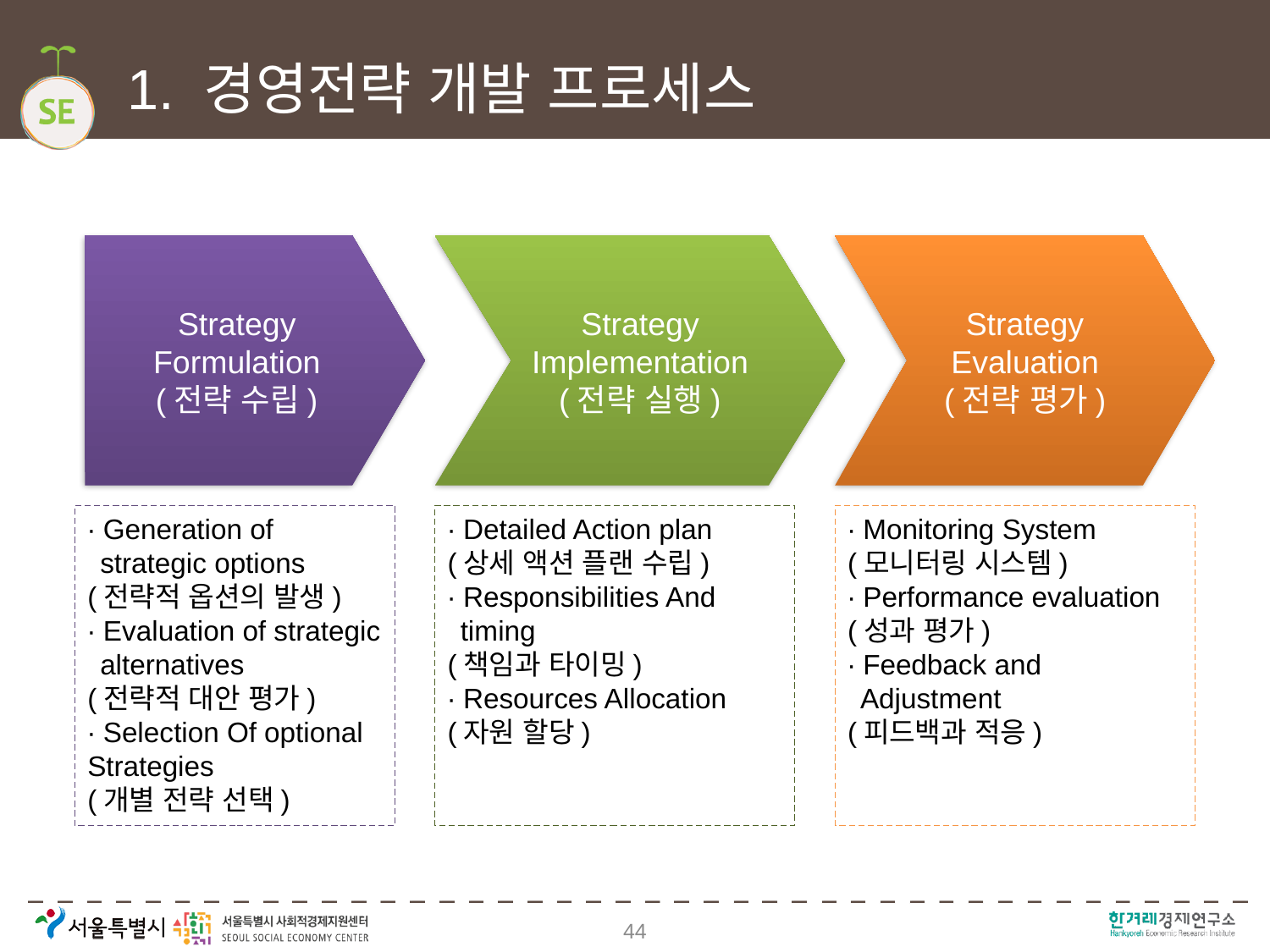

# 1. 경영전략 개발 프로세스
Strategy
Implementation
(전략 실행)
Strategy
Evaluation
(전략 평가)
Strategy
Formulation
(전략 수립)
∙ Generation of strategic options
(전략적 옵션의 발생)
∙ Evaluation of strategic alternatives
(전략적 대안 평가)
∙ Selection Of optional
Strategies
(개별 전략 선택)
∙ Detailed Action plan
(상세 액션 플랜 수립)
∙ Responsibilities And timing
(책임과 타이밍)
∙ Resources Allocation
(자원 할당)
∙ Monitoring System
(모니터링 시스템)
∙ Performance evaluation
(성과 평가)
∙ Feedback and Adjustment
(피드백과 적응)
44